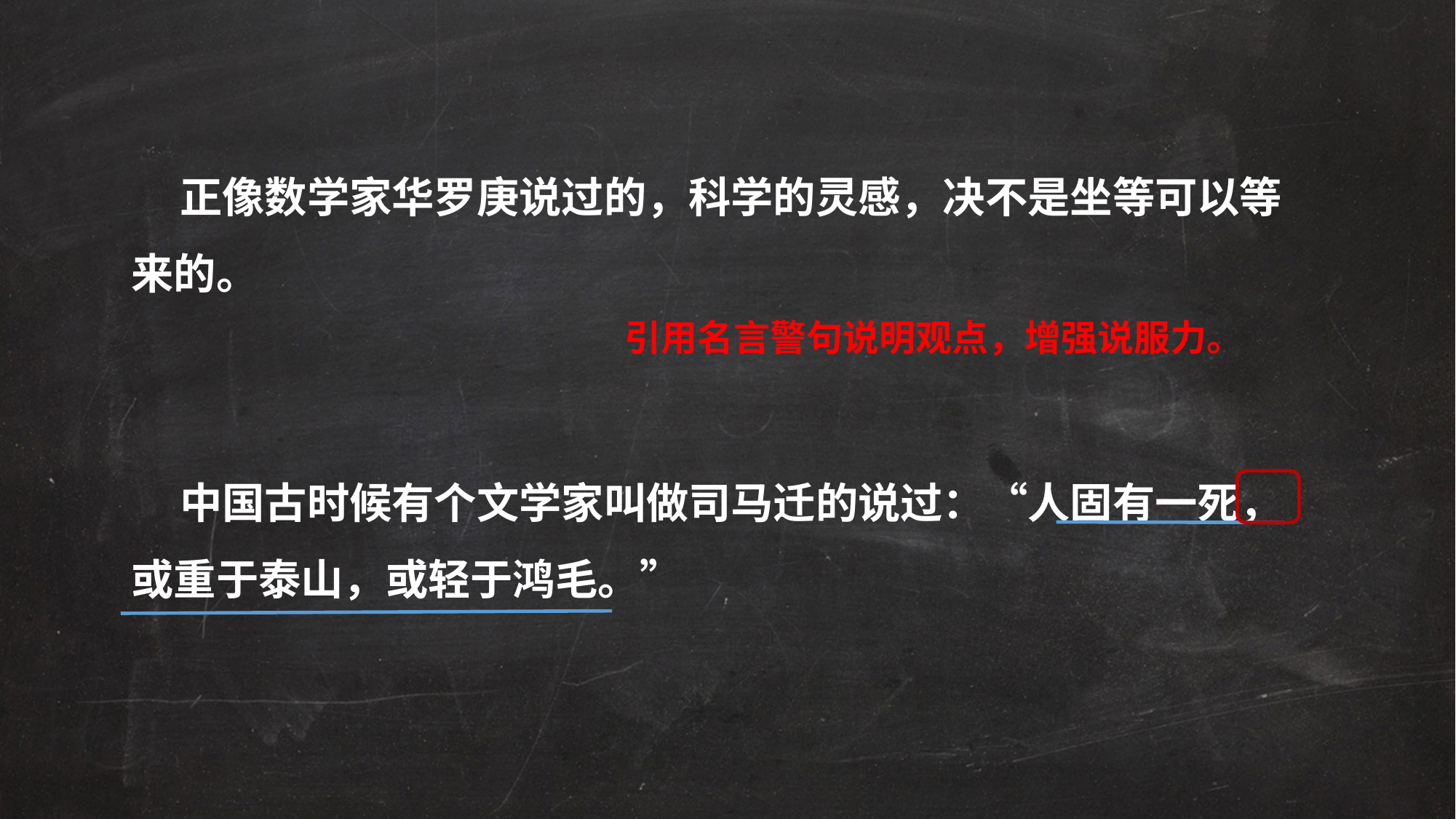

正像数学家华罗庚说过的，科学的灵感，决不是坐等可以等来的。

    中国古时候有个文学家叫做司马迁的说过：“人固有一死，或重于泰山，或轻于鸿毛。”
引用名言警句说明观点，增强说服力。